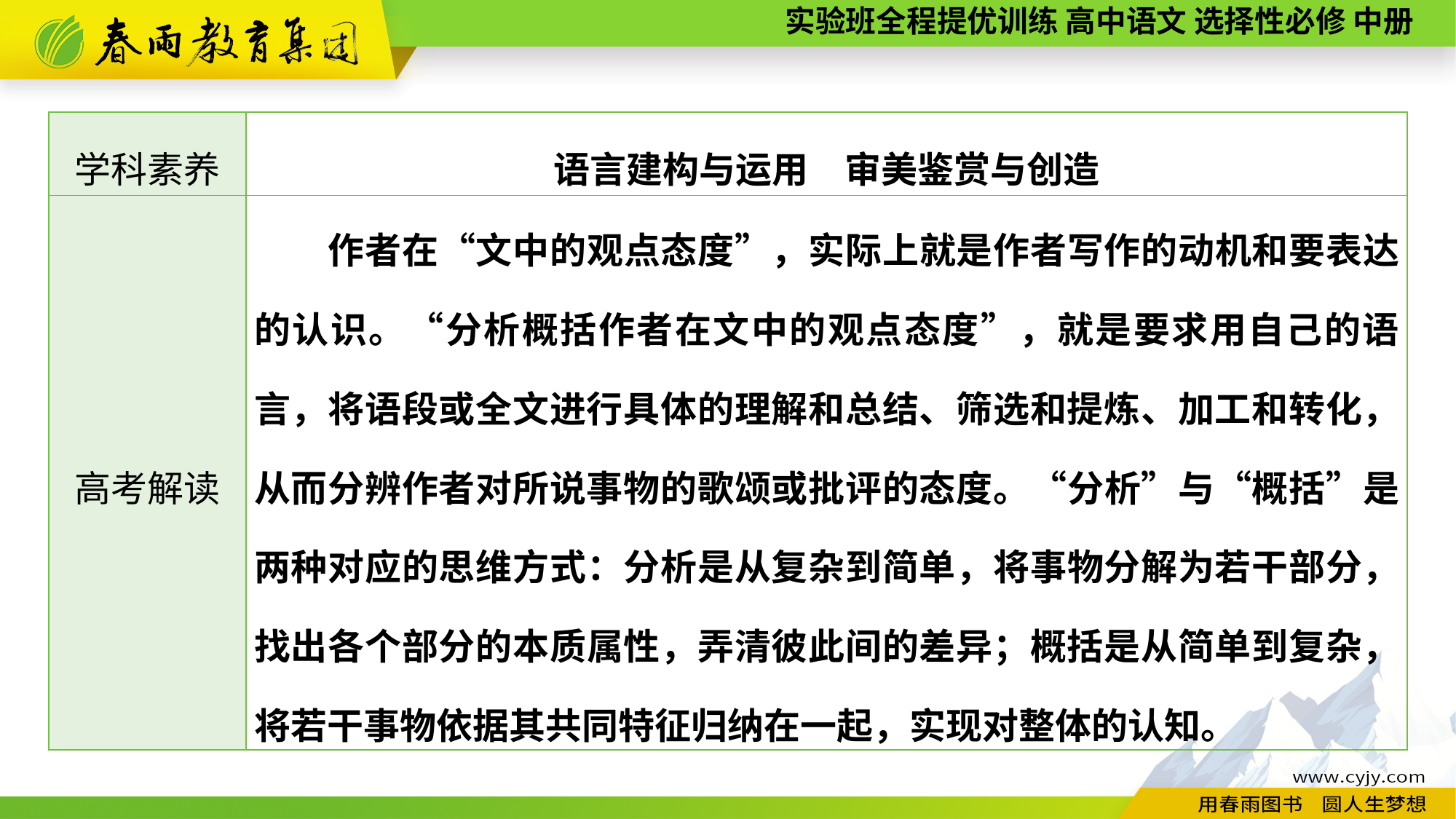

| 学科素养 | 语言建构与运用　审美鉴赏与创造 |
| --- | --- |
| 高考解读 | 作者在“文中的观点态度”，实际上就是作者写作的动机和要表达的认识。“分析概括作者在文中的观点态度”，就是要求用自己的语言，将语段或全文进行具体的理解和总结、筛选和提炼、加工和转化，从而分辨作者对所说事物的歌颂或批评的态度。“分析”与“概括”是两种对应的思维方式：分析是从复杂到简单，将事物分解为若干部分，找出各个部分的本质属性，弄清彼此间的差异；概括是从简单到复杂，将若干事物依据其共同特征归纳在一起，实现对整体的认知。 |